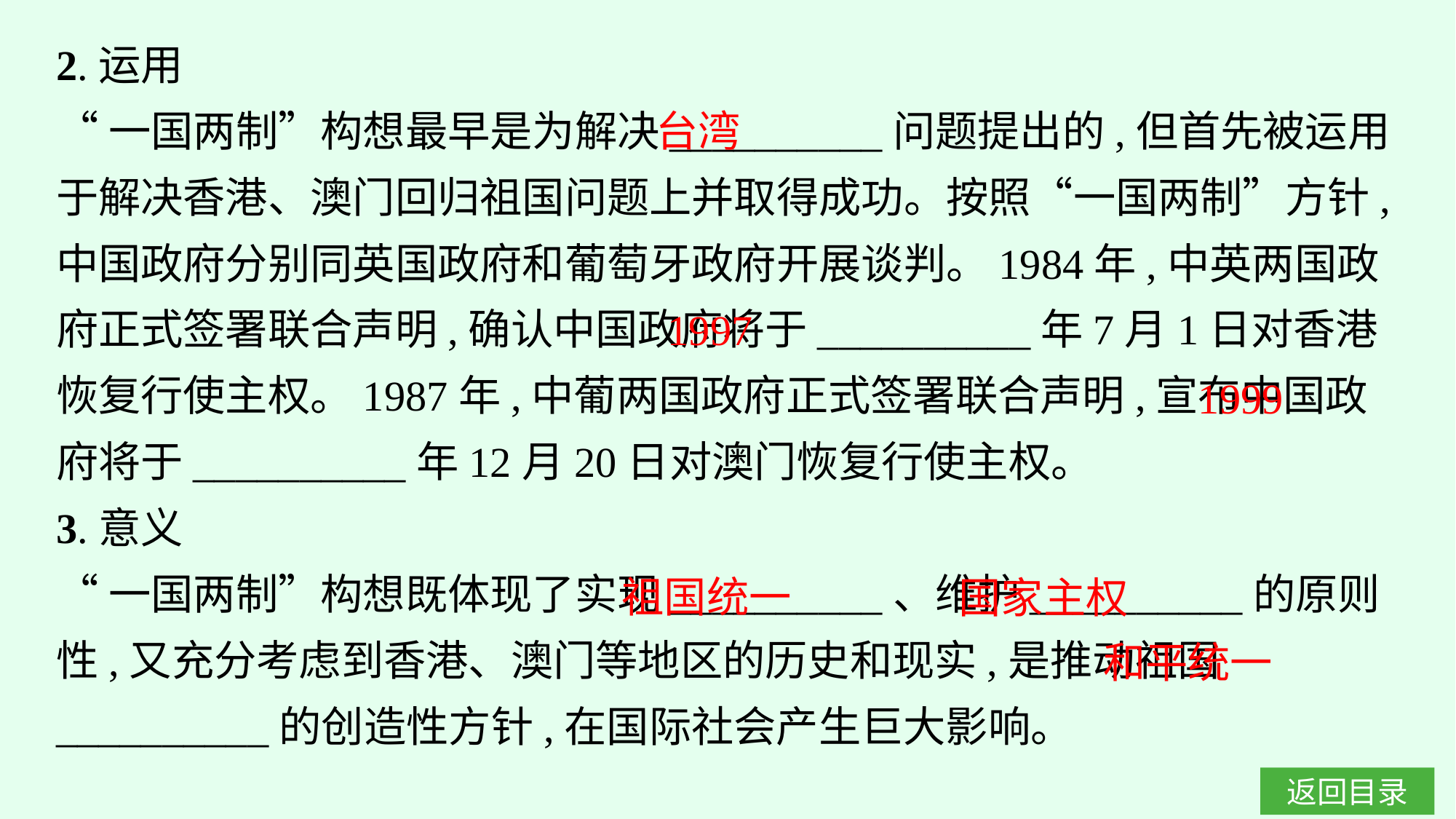

2.运用
“一国两制”构想最早是为解决__________问题提出的,但首先被运用于解决香港、澳门回归祖国问题上并取得成功。按照“一国两制”方针,中国政府分别同英国政府和葡萄牙政府开展谈判。1984年,中英两国政府正式签署联合声明,确认中国政府将于__________年7月1日对香港恢复行使主权。1987年,中葡两国政府正式签署联合声明,宣布中国政府将于__________年12月20日对澳门恢复行使主权。
3.意义
“一国两制”构想既体现了实现__________、维护__________的原则性,又充分考虑到香港、澳门等地区的历史和现实,是推动祖国__________的创造性方针,在国际社会产生巨大影响。
台湾
1997
1999
祖国统一
国家主权
和平统一